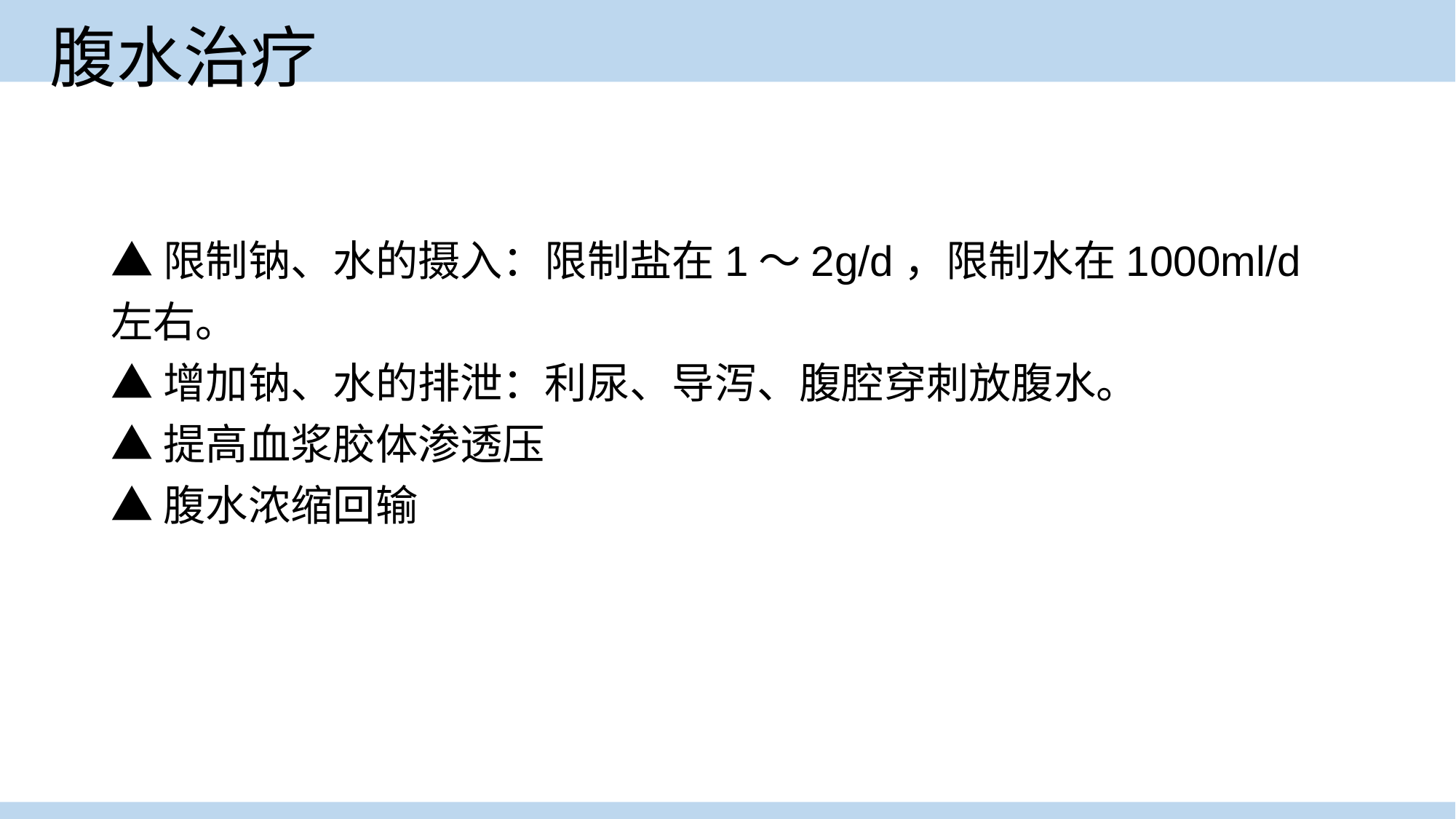

▲限制钠、水的摄入：限制盐在1～2g/d，限制水在1000ml/d左右。
▲增加钠、水的排泄：利尿、导泻、腹腔穿刺放腹水。
▲提高血浆胶体渗透压
▲腹水浓缩回输

# 腹水治疗